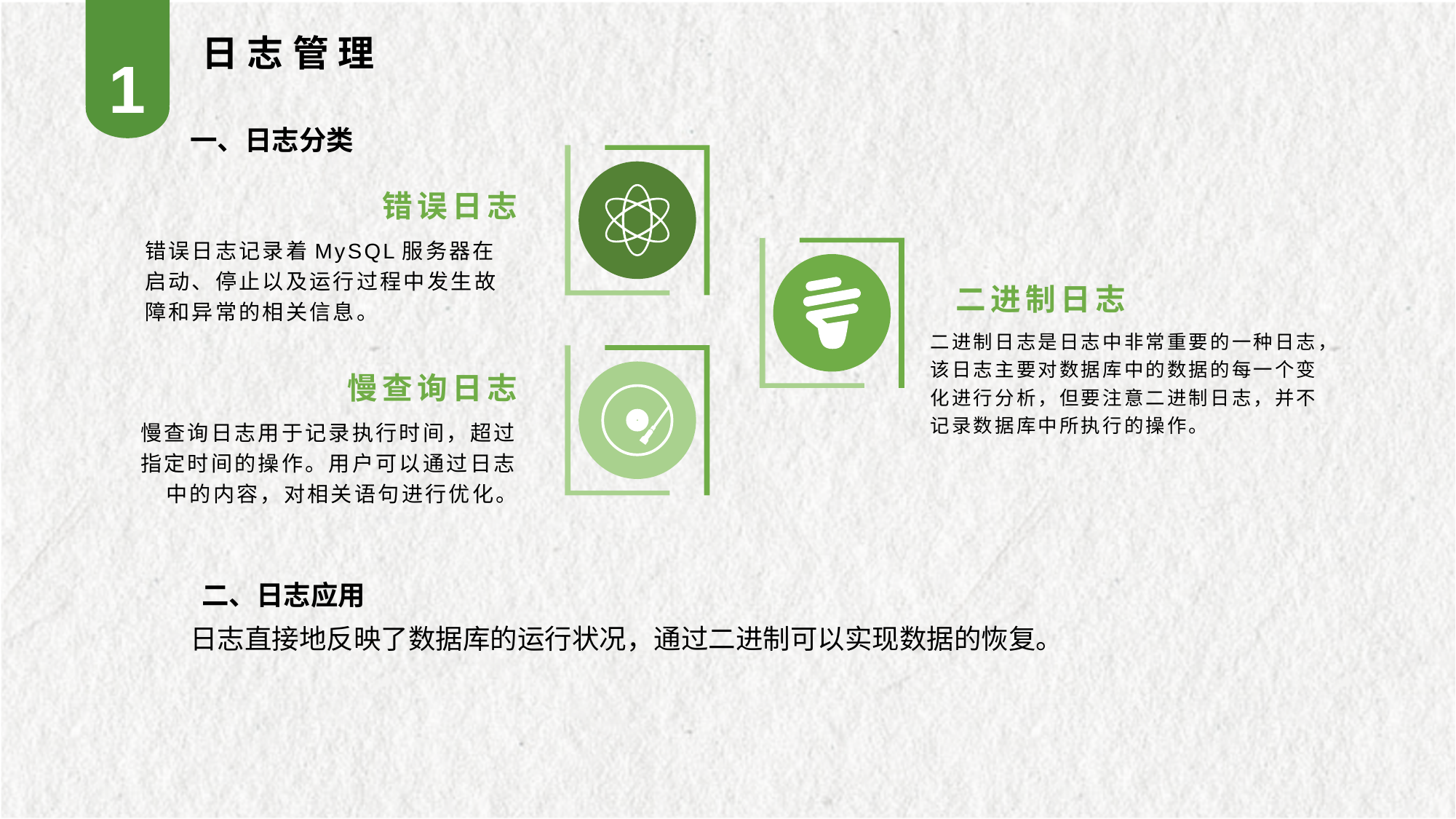

日志管理
1

一、日志分类

错误日志

错误日志记录着MySQL服务器在启动、停止以及运行过程中发生故障和异常的相关信息。

二进制日志

二进制日志是日志中非常重要的一种日志，该日志主要对数据库中的数据的每一个变化进行分析，但要注意二进制日志，并不记录数据库中所执行的操作。

慢查询日志

慢查询日志用于记录执行时间，超过指定时间的操作。用户可以通过日志中的内容，对相关语句进行优化。
二、日志应用
日志直接地反映了数据库的运行状况，通过二进制可以实现数据的恢复。